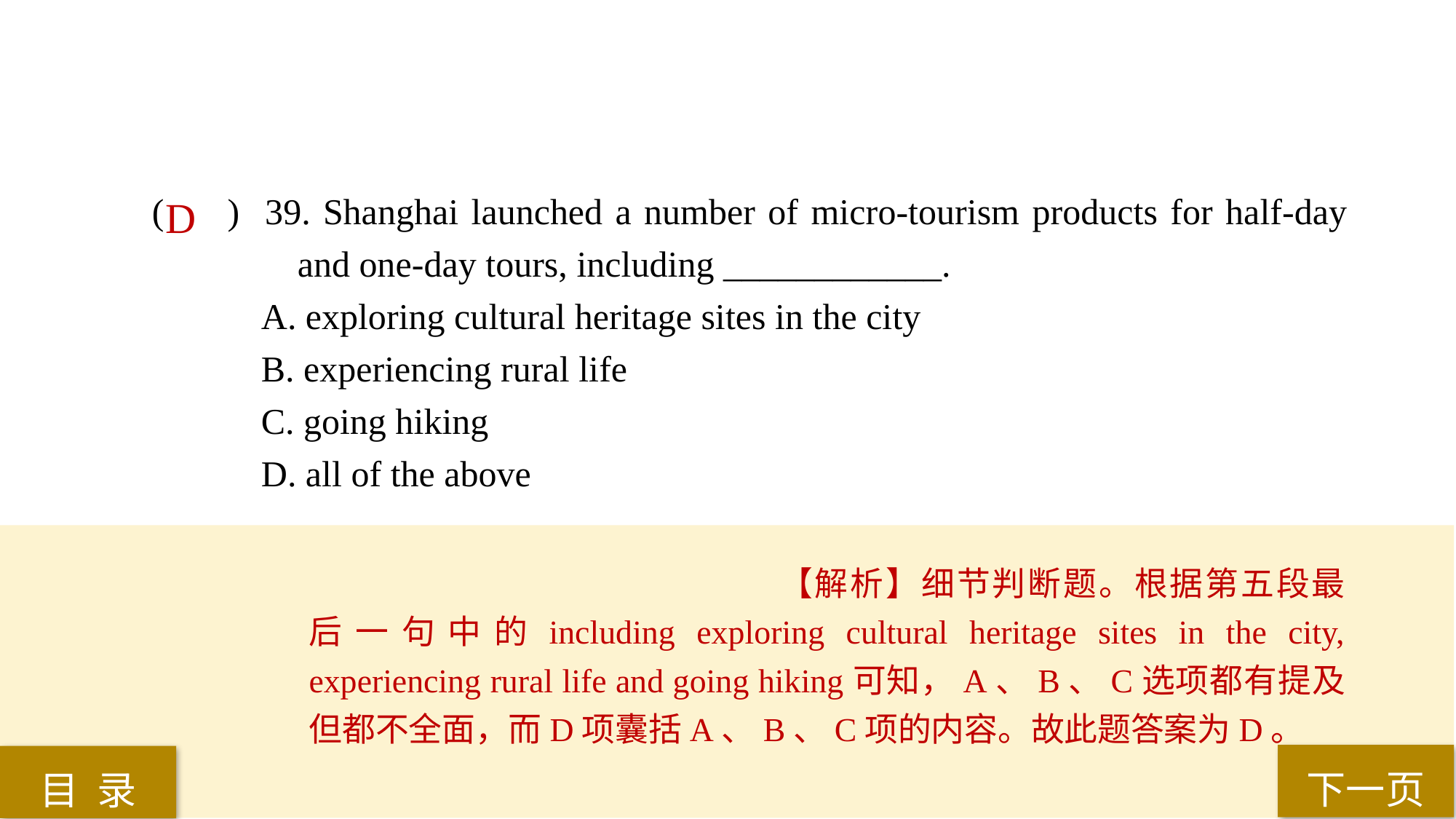

(     )  39. Shanghai launched a number of micro-tourism products for half-day 	    and one-day tours, including ____________.
A. exploring cultural heritage sites in the city
B. experiencing rural life
C. going hiking
D. all of the above
D
【解析】细节判断题。根据第五段最后一句中的including exploring cultural heritage sites in the city, experiencing rural life and going hiking可知，A、B、C选项都有提及但都不全面，而D项囊括A、B、C项的内容。故此题答案为D。